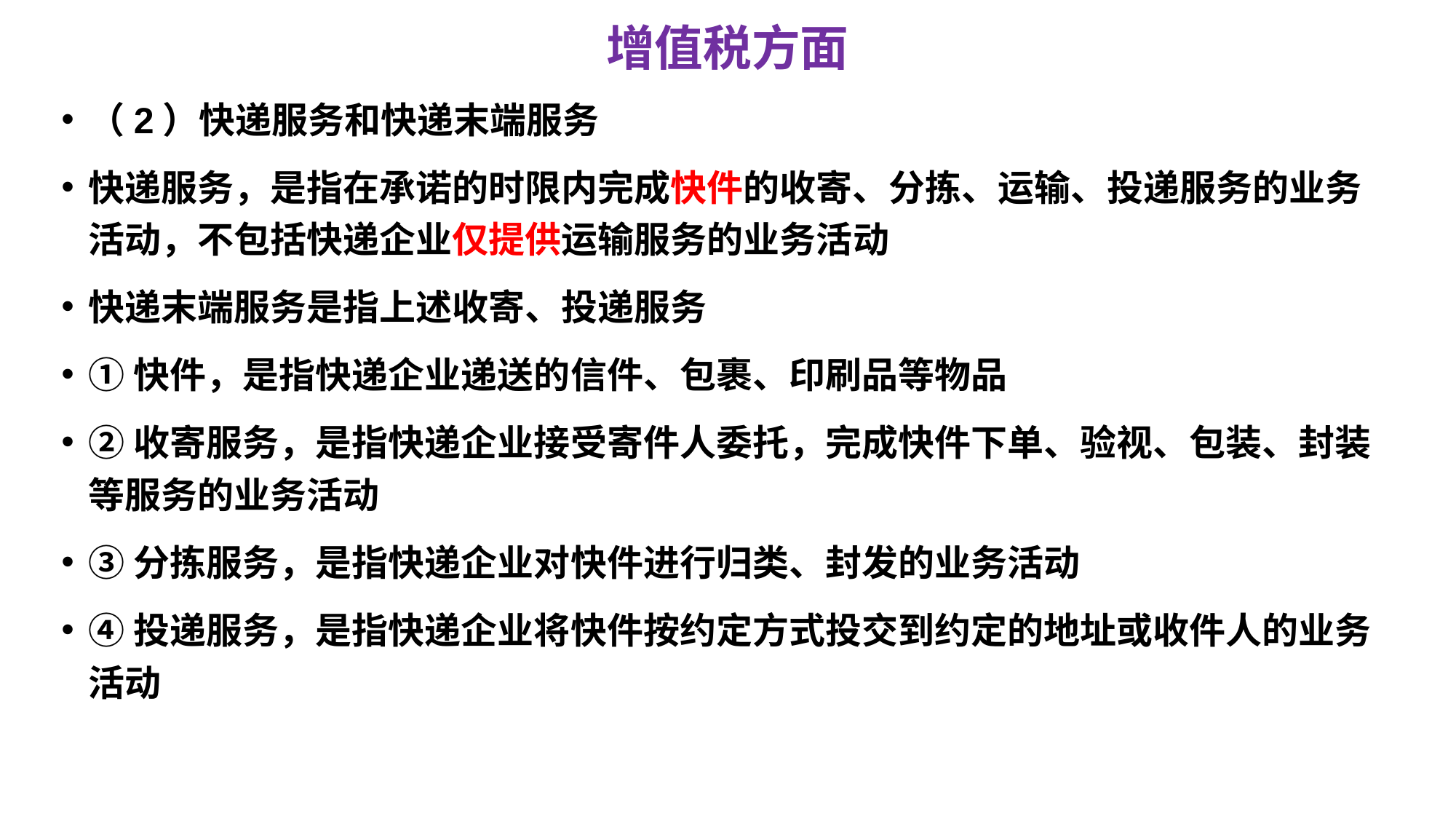

# 增值税方面
（2）快递服务和快递末端服务
快递服务，是指在承诺的时限内完成快件的收寄、分拣、运输、投递服务的业务活动，不包括快递企业仅提供运输服务的业务活动
快递末端服务是指上述收寄、投递服务
①快件，是指快递企业递送的信件、包裹、印刷品等物品
②收寄服务，是指快递企业接受寄件人委托，完成快件下单、验视、包装、封装等服务的业务活动
③分拣服务，是指快递企业对快件进行归类、封发的业务活动
④投递服务，是指快递企业将快件按约定方式投交到约定的地址或收件人的业务活动